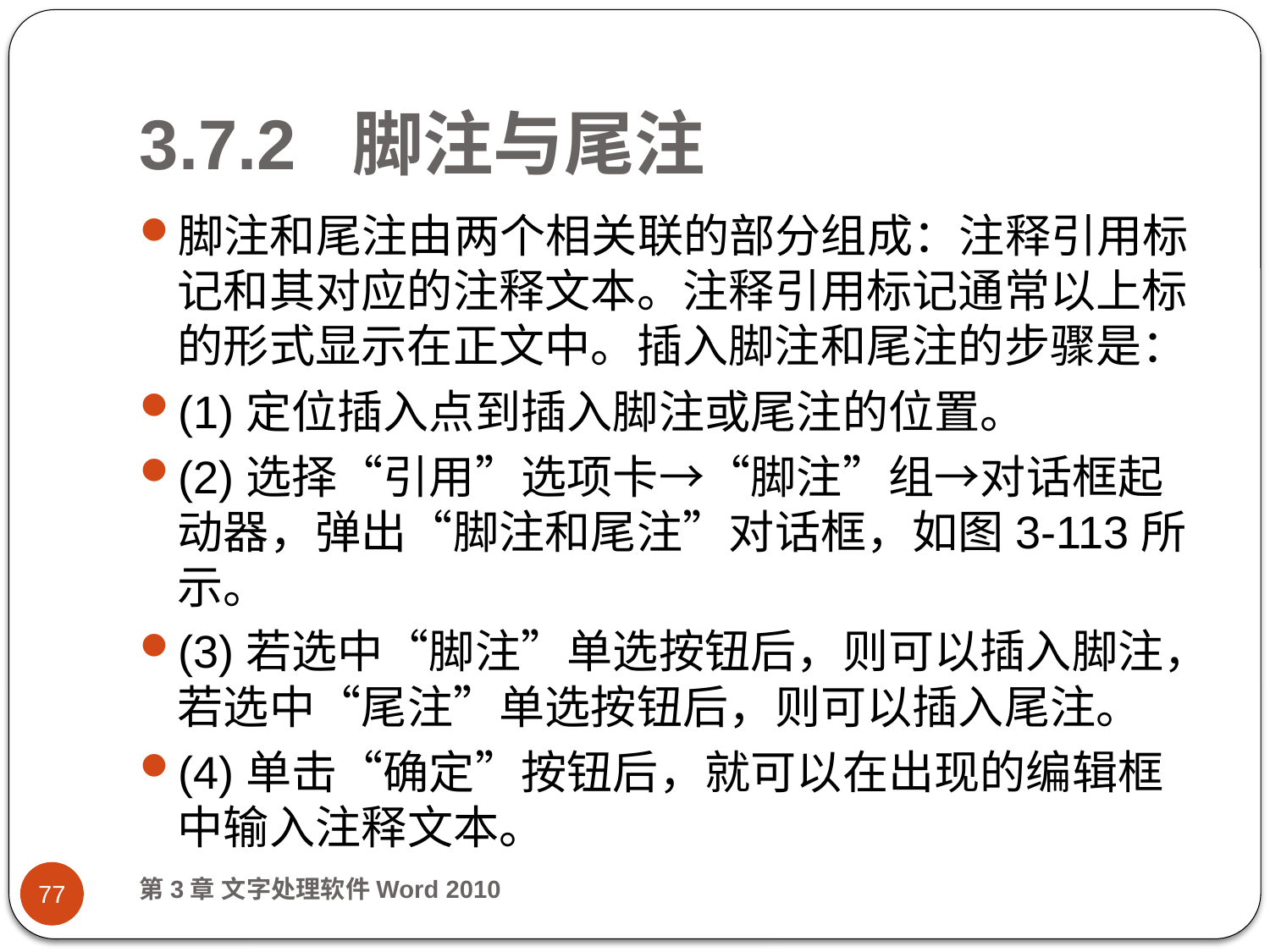

# 3.7.2  脚注与尾注
脚注和尾注由两个相关联的部分组成：注释引用标记和其对应的注释文本。注释引用标记通常以上标的形式显示在正文中。插入脚注和尾注的步骤是：
(1)定位插入点到插入脚注或尾注的位置。
(2)选择“引用”选项卡→“脚注”组→对话框起动器，弹出“脚注和尾注”对话框，如图3-113所示。
(3)若选中“脚注”单选按钮后，则可以插入脚注，若选中“尾注”单选按钮后，则可以插入尾注。
(4)单击“确定”按钮后，就可以在出现的编辑框中输入注释文本。

第3章 文字处理软件Word 2010
77